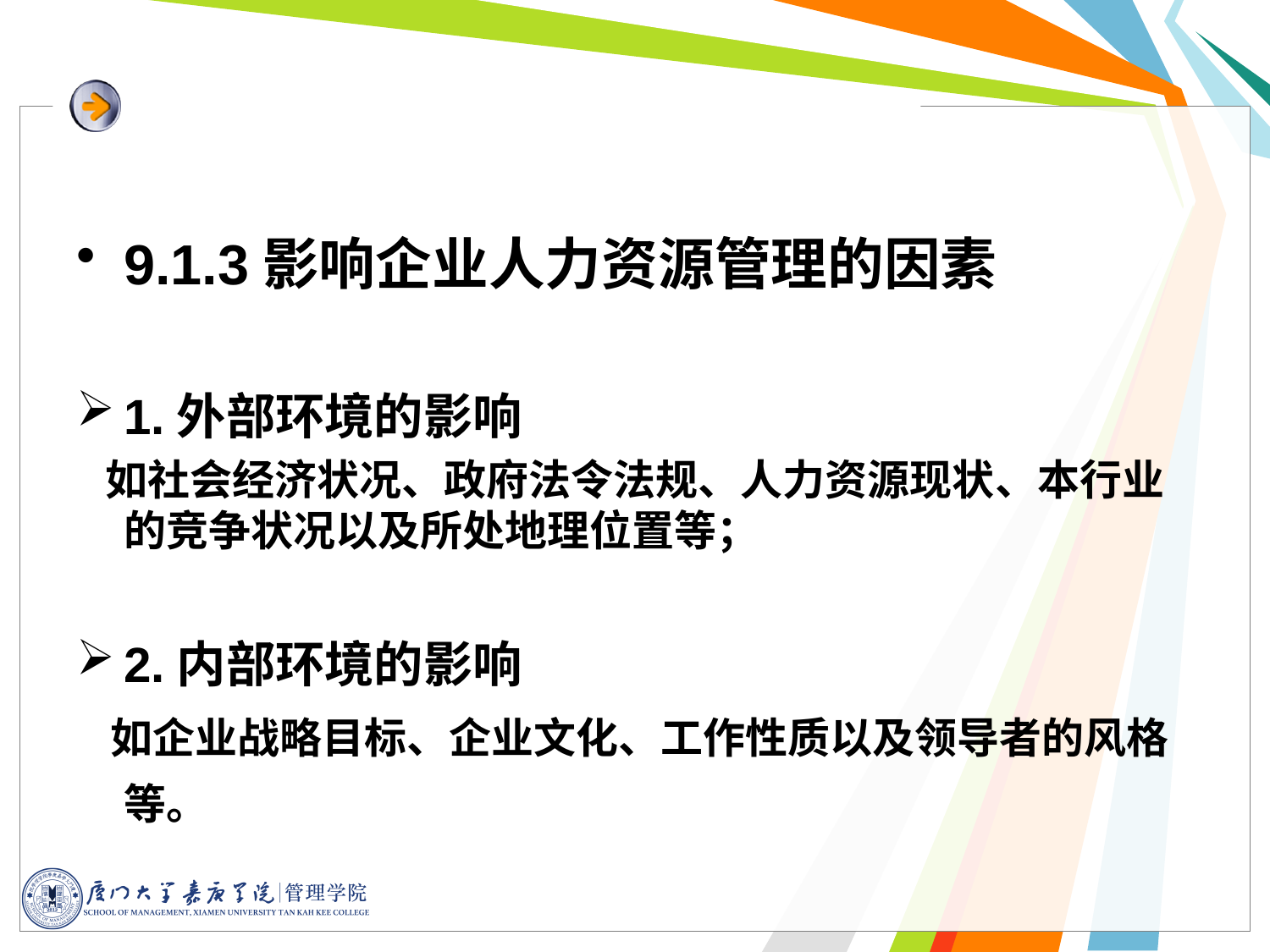

9.1.3影响企业人力资源管理的因素

1.外部环境的影响
  如社会经济状况、政府法令法规、人力资源现状、本行业的竞争状况以及所处地理位置等；

2.内部环境的影响
  如企业战略目标、企业文化、工作性质以及领导者的风格等。